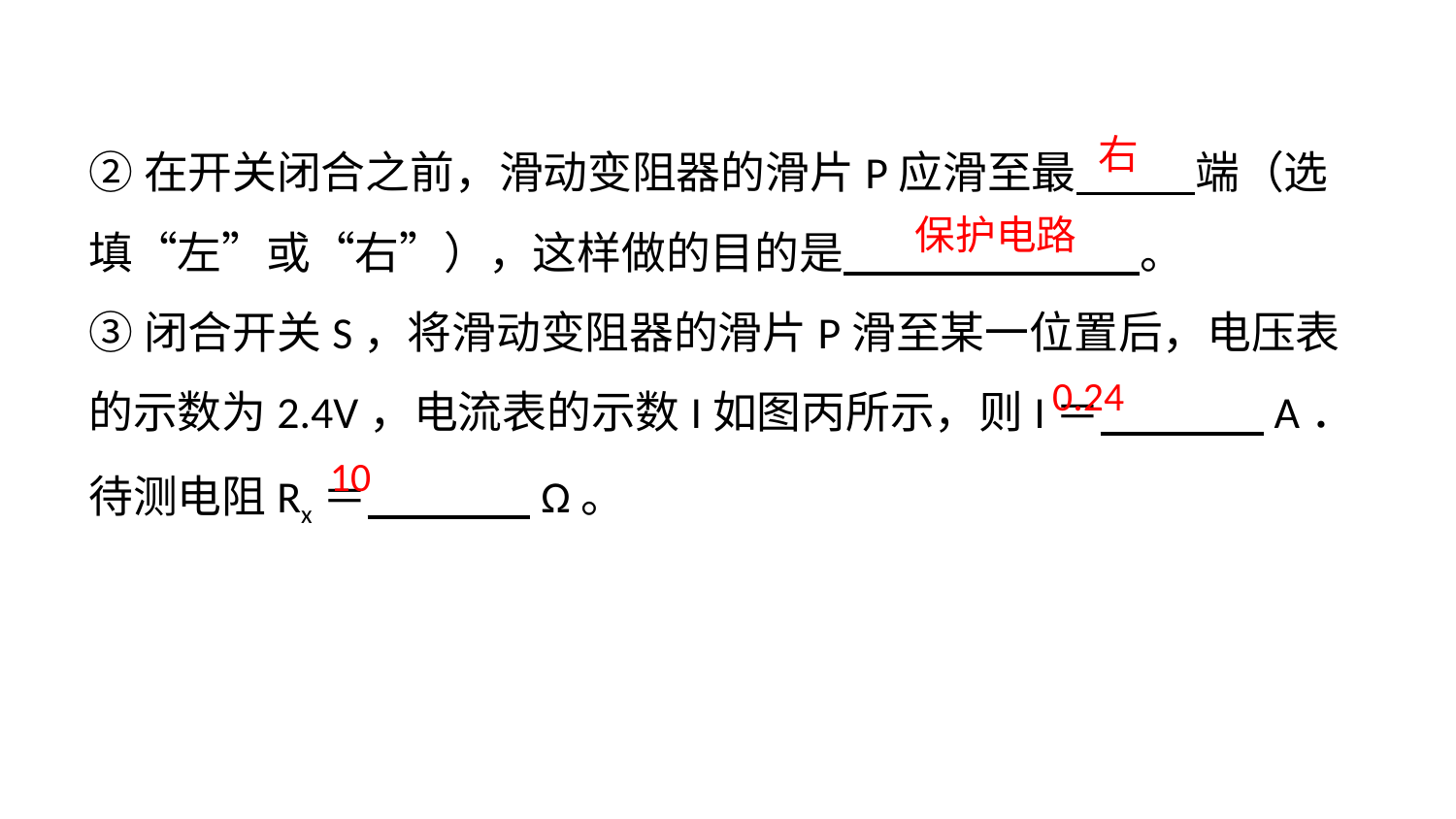

②在开关闭合之前，滑动变阻器的滑片P应滑至最　   　端（选填“左”或“右”），这样做的目的是　   　　　　　。
③闭合开关S，将滑动变阻器的滑片P滑至某一位置后，电压表的示数为2.4V，电流表的示数I如图丙所示，则I＝　  　 　A．待测电阻Rx＝　  　 　Ω。
右
保护电路
0.24
10